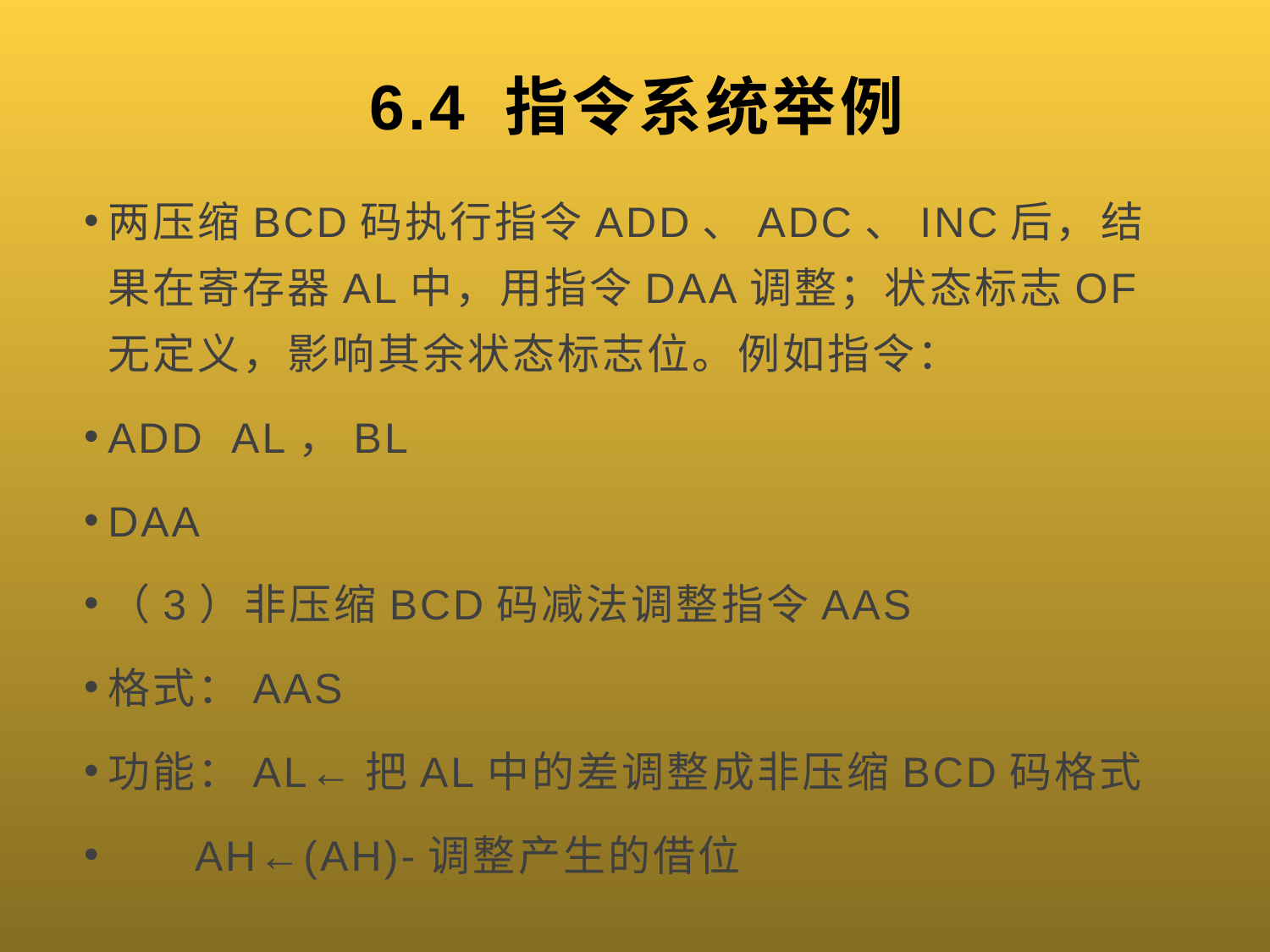

# 6.4 指令系统举例
两压缩BCD码执行指令ADD、ADC、INC后，结果在寄存器AL中，用指令DAA调整；状态标志OF无定义，影响其余状态标志位。例如指令：
ADD  AL，BL
DAA
（3）非压缩BCD码减法调整指令AAS
格式：AAS
功能：AL←把AL中的差调整成非压缩BCD码格式
      AH←(AH)-调整产生的借位